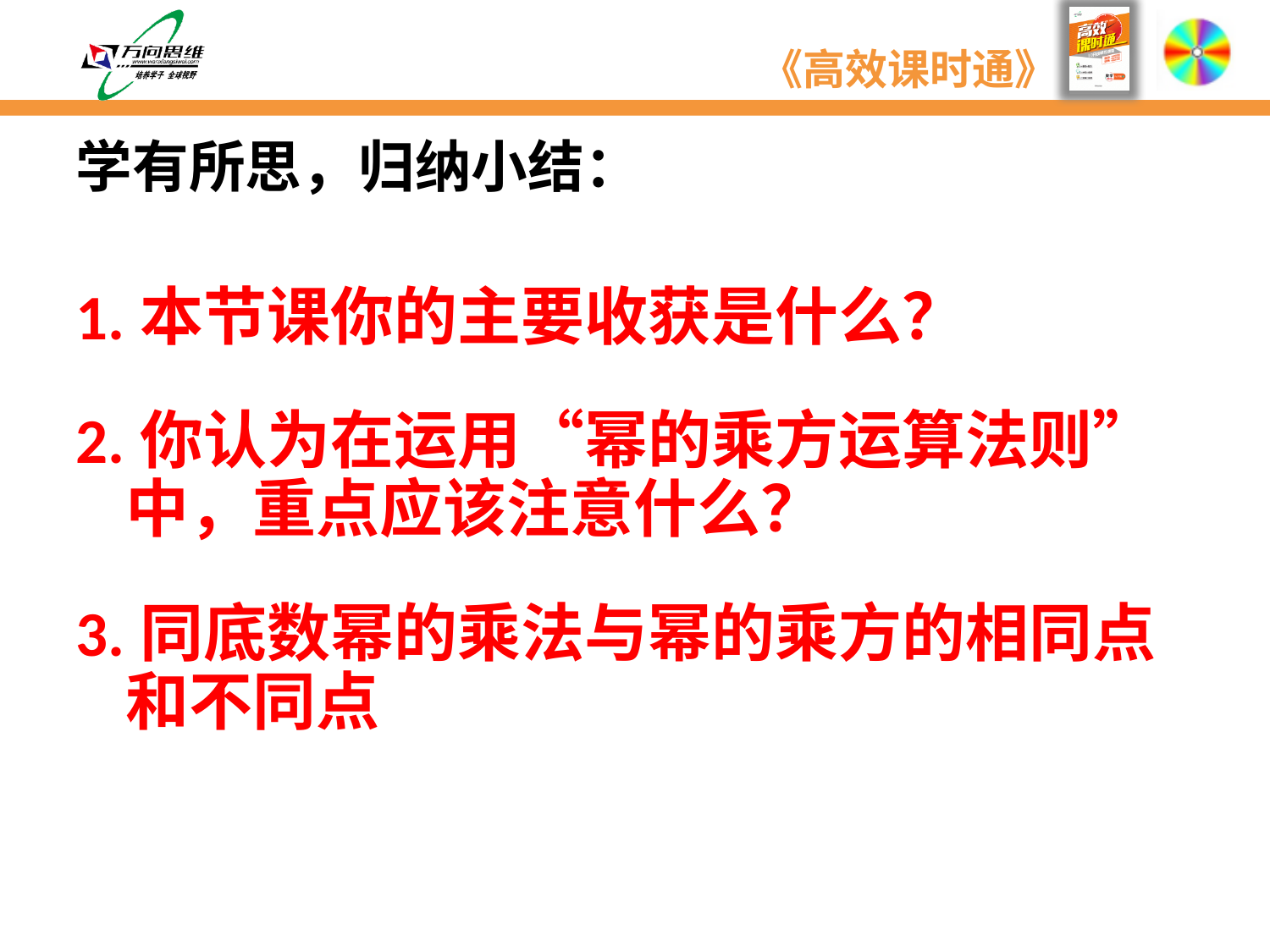

学有所思，归纳小结：
1.本节课你的主要收获是什么？
2.你认为在运用“幂的乘方运算法则”中，重点应该注意什么？
3.同底数幂的乘法与幂的乘方的相同点和不同点